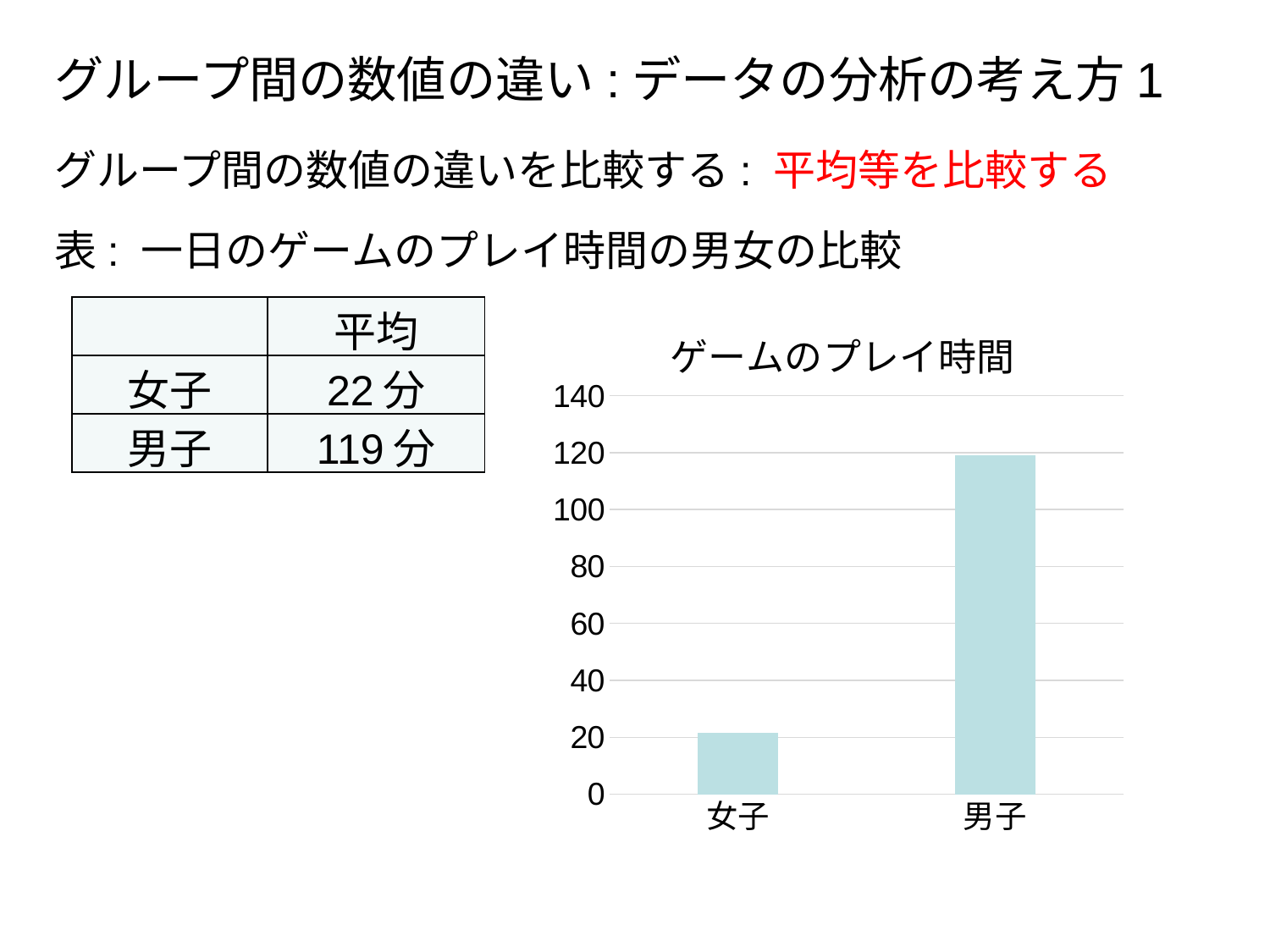

グループ間の数値の違い:データの分析の考え方1
グループ間の数値の違いを比較する: 平均等を比較する
表: 一日のゲームのプレイ時間の男女の比較

### Chart: ゲームのプレイ時間

| Category |  |
|---|---|
| 女子 | 21.7 |
| 男子 | 119.0 |
|  | 平均 |
| --- | --- |
| 女子 | 22分 |
| 男子 | 119分 |